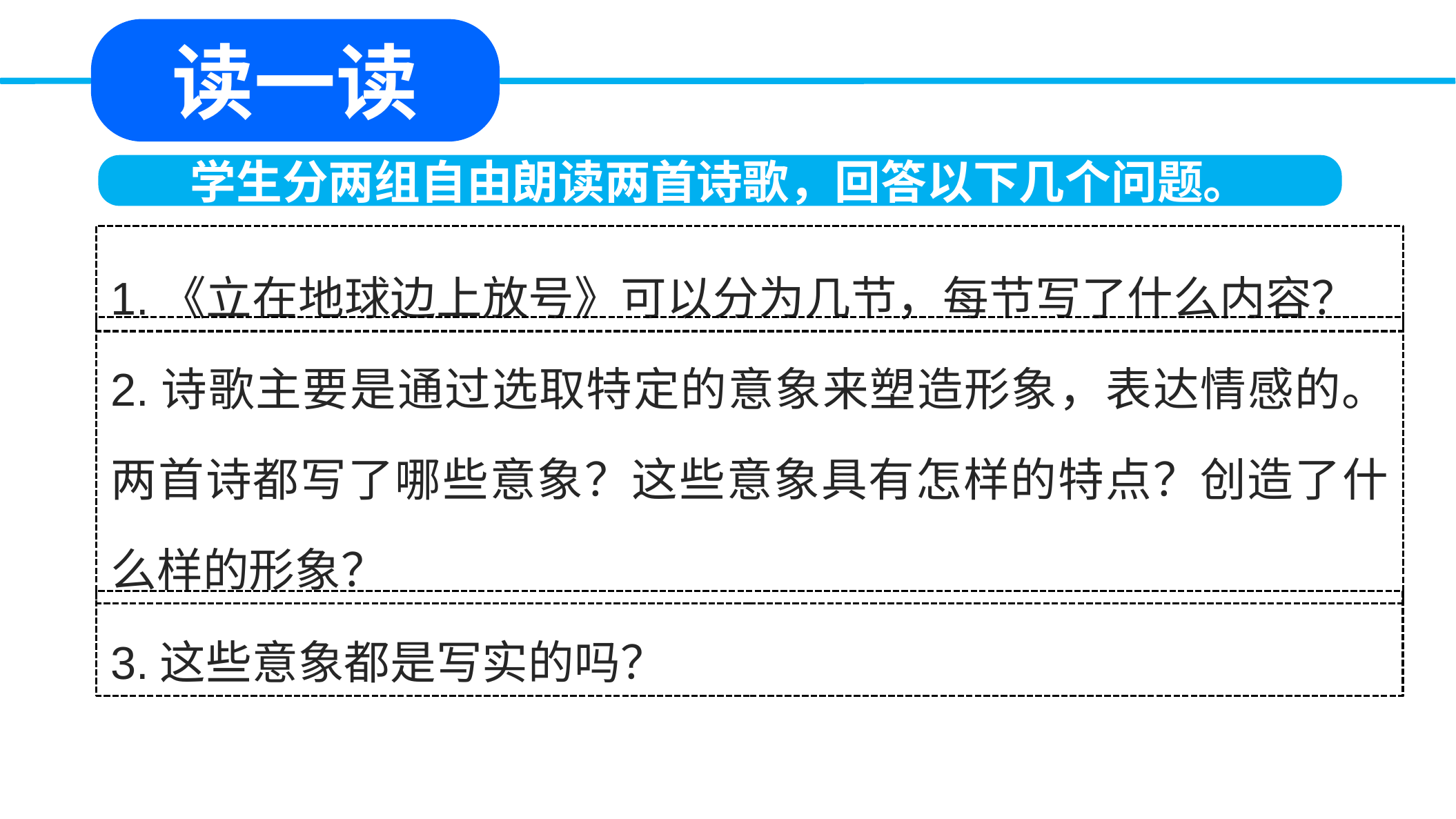

读一读

扶夷江
学生分两组自由朗读两首诗歌，回答以下几个问题。
1.《立在地球边上放号》可以分为几节，每节写了什么内容？
2.诗歌主要是通过选取特定的意象来塑造形象，表达情感的。两首诗都写了哪些意象？这些意象具有怎样的特点？创造了什么样的形象？
3.这些意象都是写实的吗？